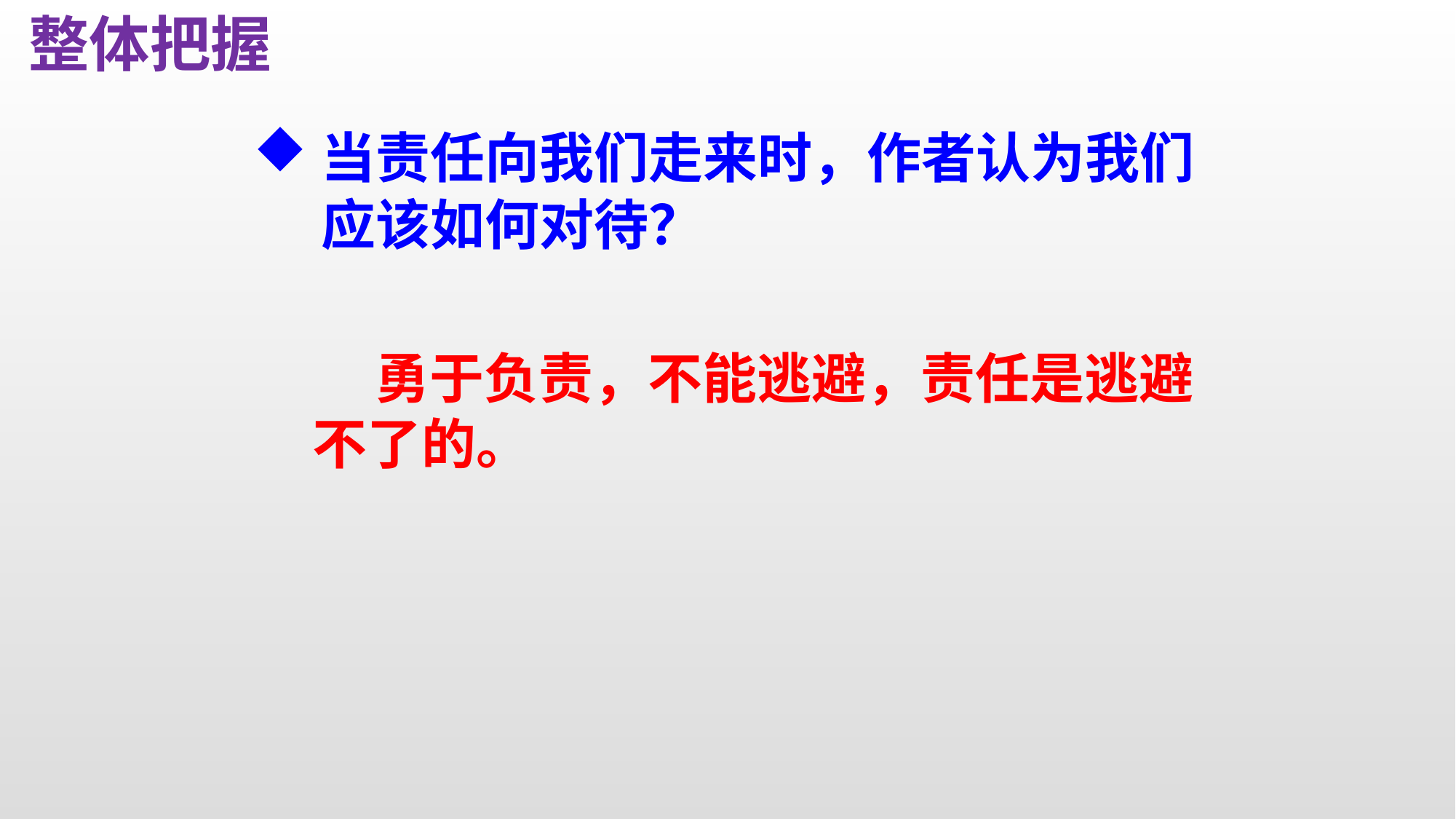

整体把握
当责任向我们走来时，作者认为我们应该如何对待？
    勇于负责，不能逃避，责任是逃避不了的。